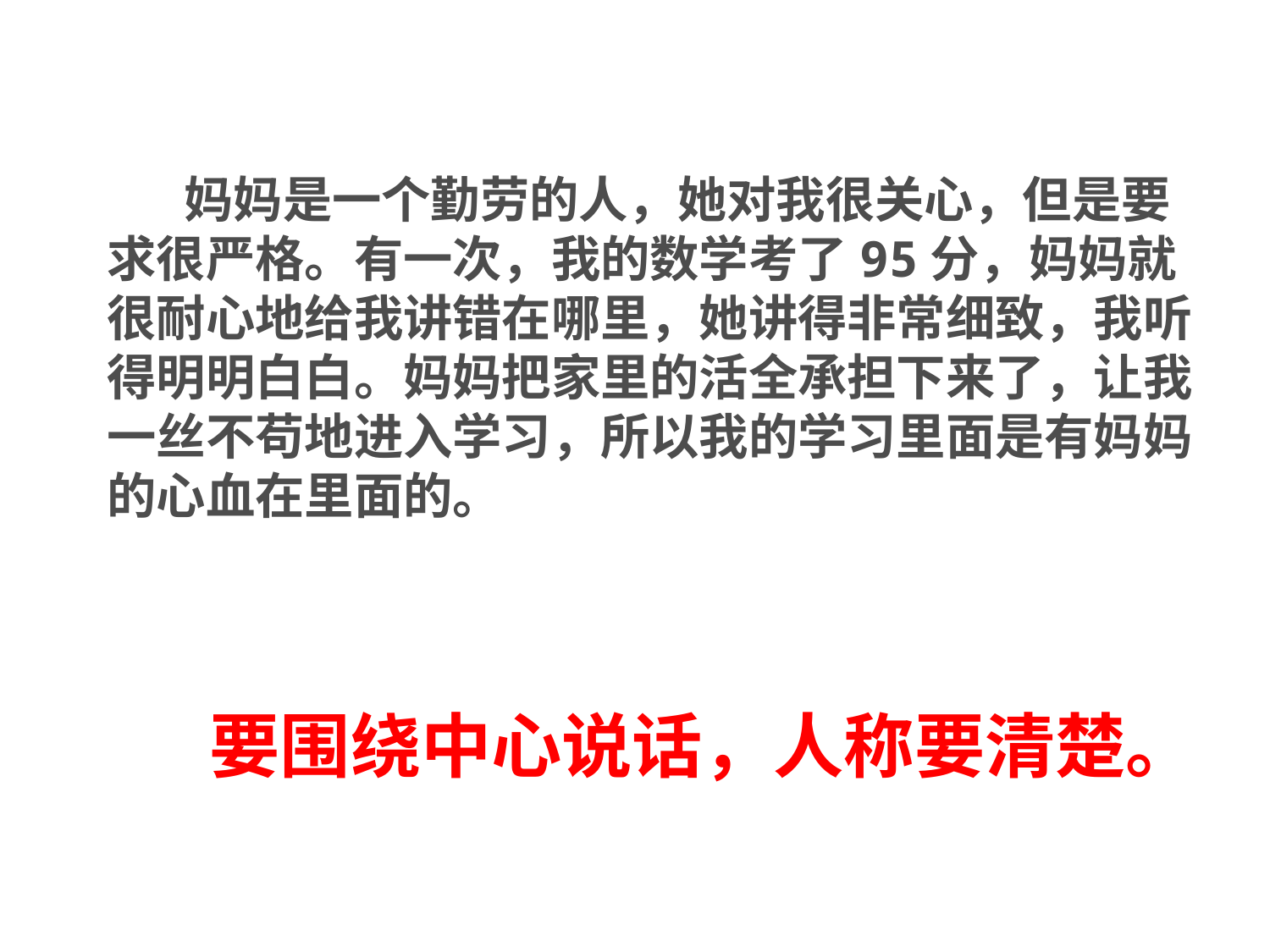

妈妈是一个勤劳的人，她对我很关心，但是要求很严格。有一次，我的数学考了95分，妈妈就很耐心地给我讲错在哪里，她讲得非常细致，我听得明明白白。妈妈把家里的活全承担下来了，让我一丝不苟地进入学习，所以我的学习里面是有妈妈的心血在里面的。

要围绕中心说话，人称要清楚。